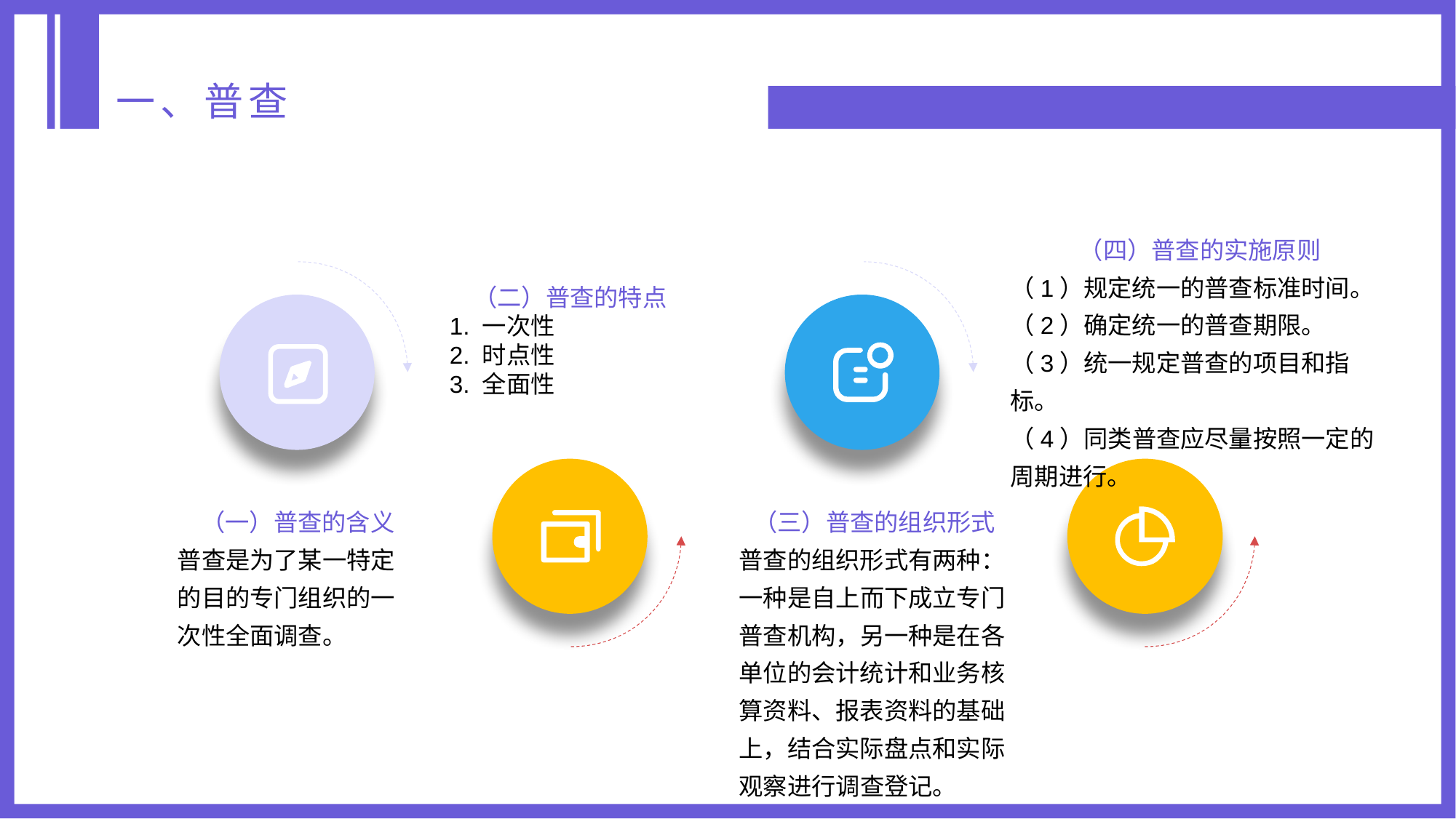

一、普查
（四）普查的实施原则
（1）规定统一的普查标准时间。
（2）确定统一的普查期限。
（3）统一规定普查的项目和指标。
（4）同类普查应尽量按照一定的周期进行。

（二）普查的特点
1. 一次性
2. 时点性
3. 全面性

（三）普查的组织形式
普查的组织形式有两种：一种是自上而下成立专门普查机构，另一种是在各单位的会计统计和业务核算资料、报表资料的基础上，结合实际盘点和实际观察进行调查登记。
（一）普查的含义
普查是为了某一特定的目的专门组织的一次性全面调查。